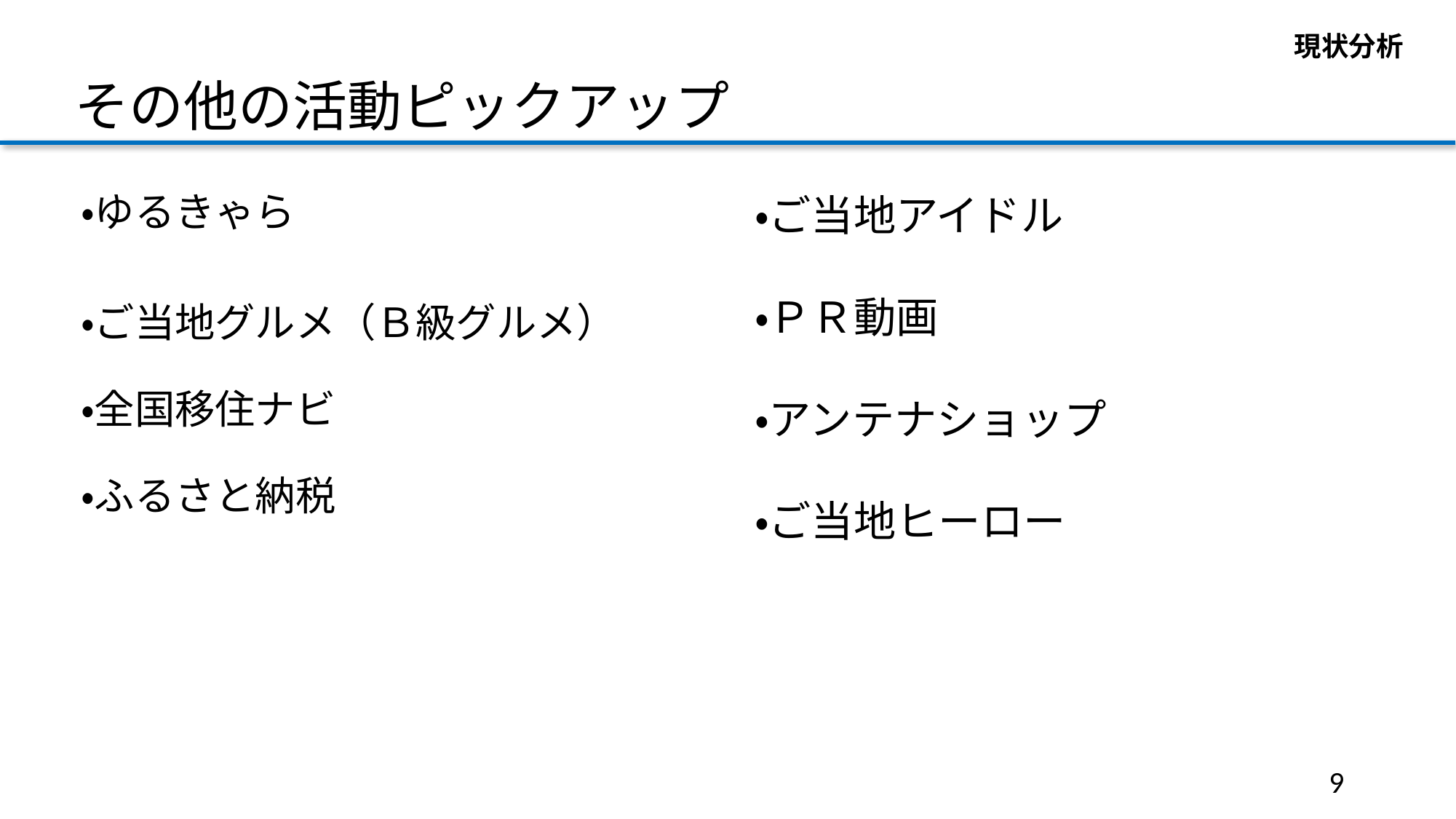

現状分析
その他の活動ピックアップ
・ご当地アイドル
・ＰＲ動画
・アンテナショップ
・ご当地ヒーロー
・ゆるきゃら
・ご当地グルメ（Ｂ級グルメ）
・全国移住ナビ
・ふるさと納税

9